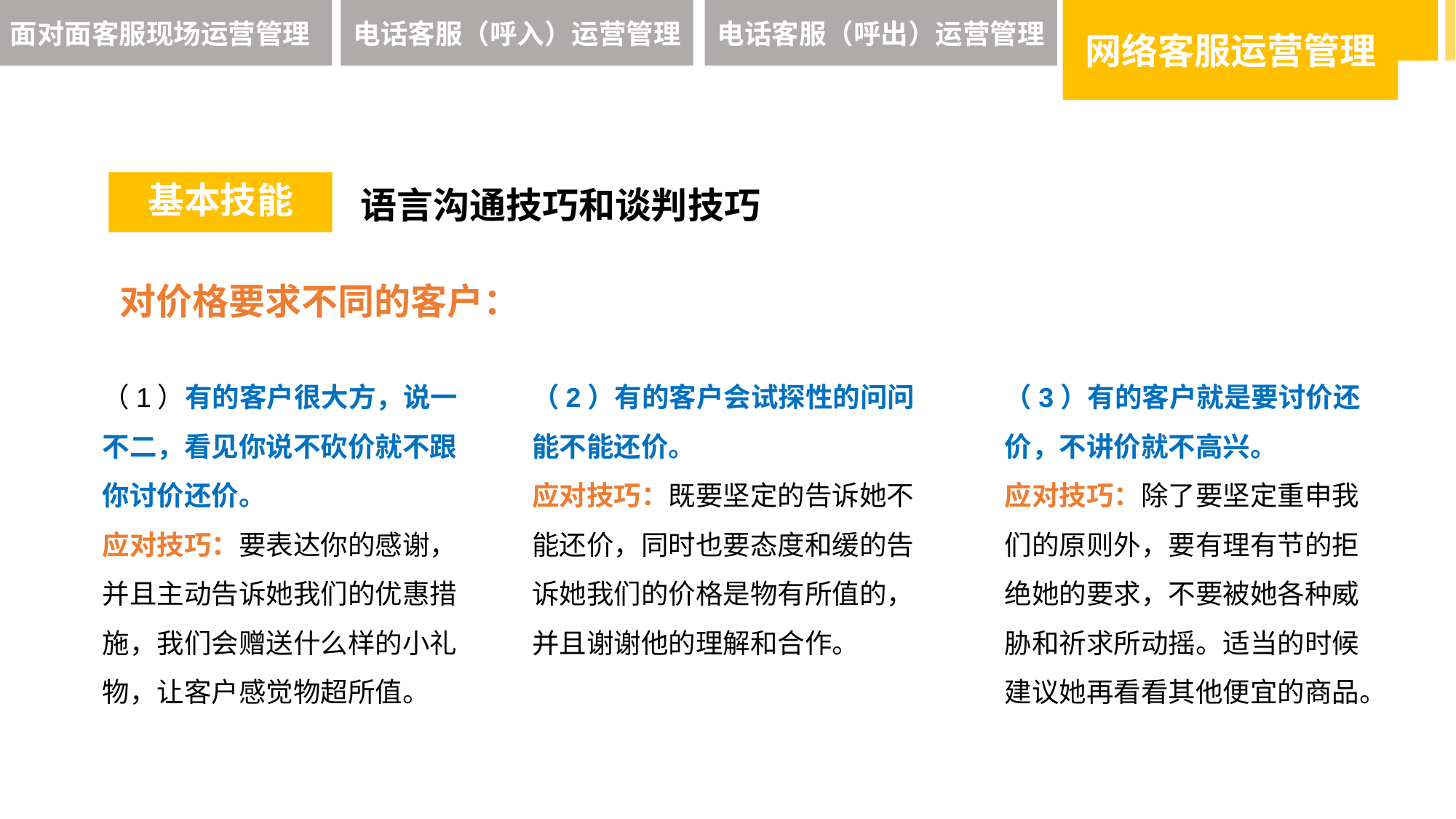

面对面客服现场运营管理
电话客服（呼入）运营管理
电话客服（呼出）运营管理
网络客服运营管理

基本技能
语言沟通技巧和谈判技巧
对价格要求不同的客户：
（1）有的客户很大方，说一不二，看见你说不砍价就不跟你讨价还价。
应对技巧：要表达你的感谢，并且主动告诉她我们的优惠措施，我们会赠送什么样的小礼物，让客户感觉物超所值。
（2）有的客户会试探性的问问能不能还价。
应对技巧：既要坚定的告诉她不能还价，同时也要态度和缓的告诉她我们的价格是物有所值的，并且谢谢他的理解和合作。
（3）有的客户就是要讨价还价，不讲价就不高兴。
应对技巧：除了要坚定重申我们的原则外，要有理有节的拒绝她的要求，不要被她各种威胁和祈求所动摇。适当的时候建议她再看看其他便宜的商品。